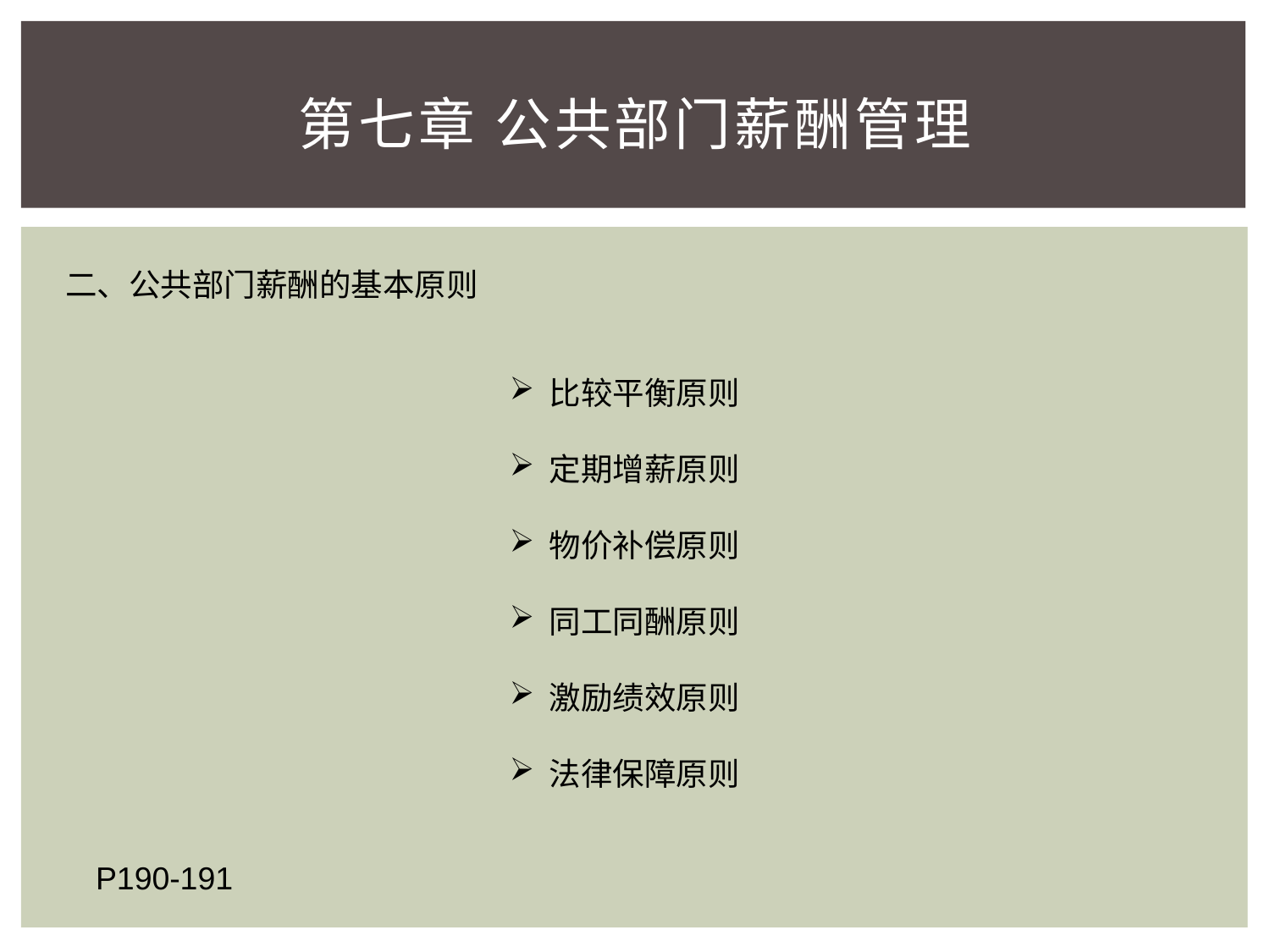

# 第七章 公共部门薪酬管理
二、公共部门薪酬的基本原则
比较平衡原则

定期增薪原则

物价补偿原则

同工同酬原则

激励绩效原则

法律保障原则

P190-191
49